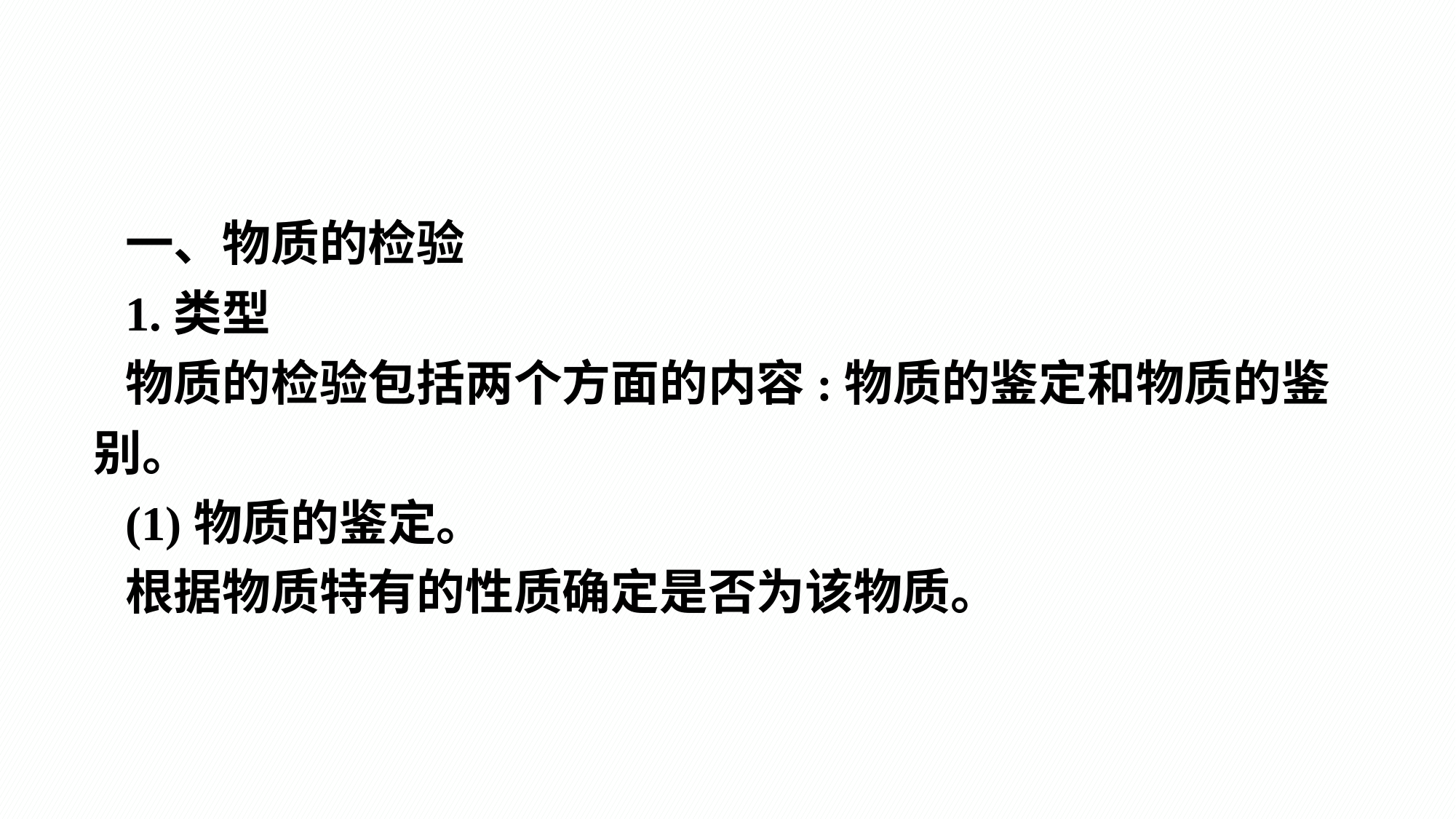

一、物质的检验
1.类型
物质的检验包括两个方面的内容:物质的鉴定和物质的鉴别。
(1)物质的鉴定。
根据物质特有的性质确定是否为该物质。